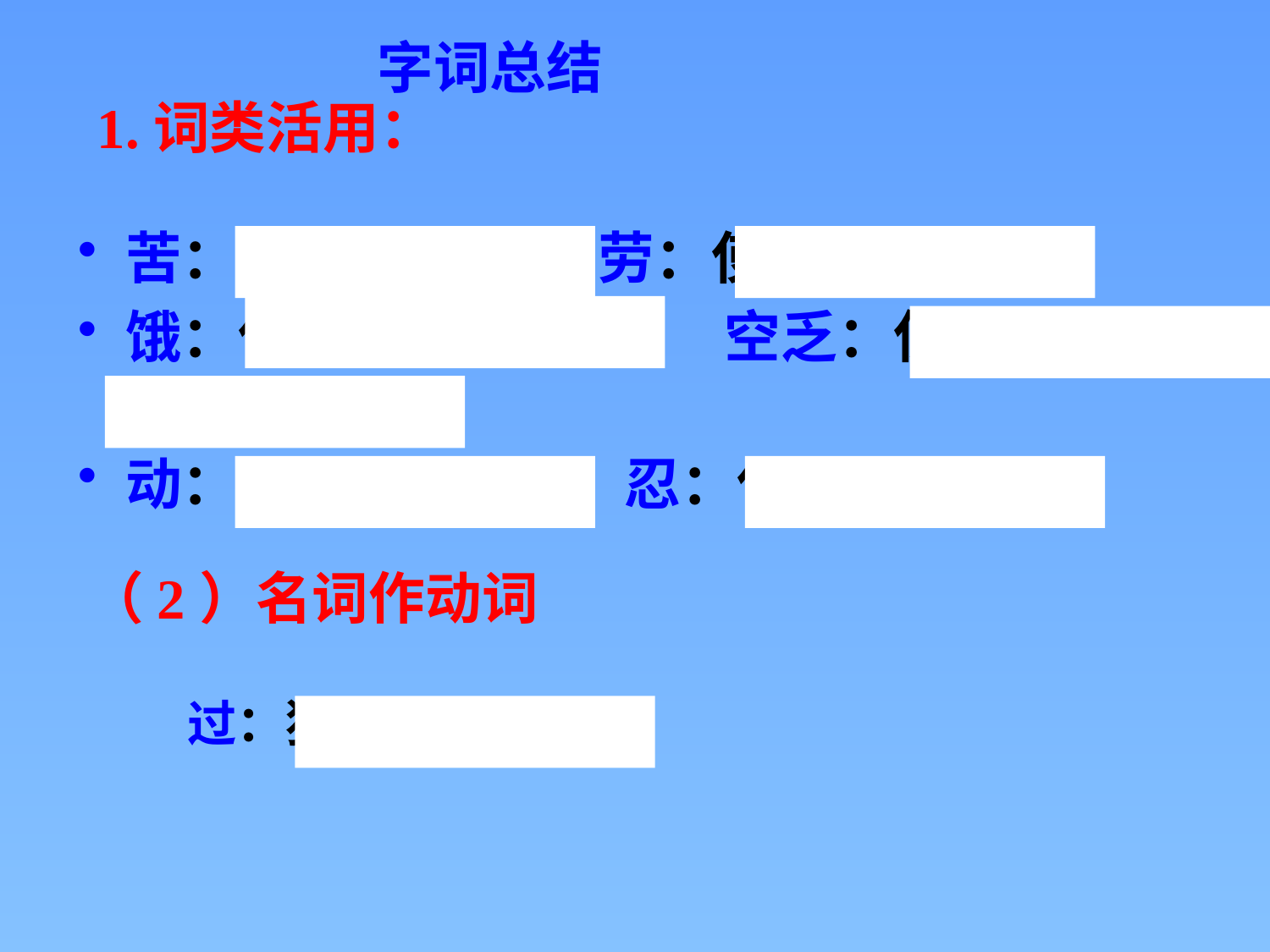

字词总结
1.词类活用：
苦：使……痛苦      劳：使……劳累
饿：使……经受饥饿       空乏：使……资财缺乏
动：使……惊动        忍：使……坚韧

（2）名词作动词

过：犯错误